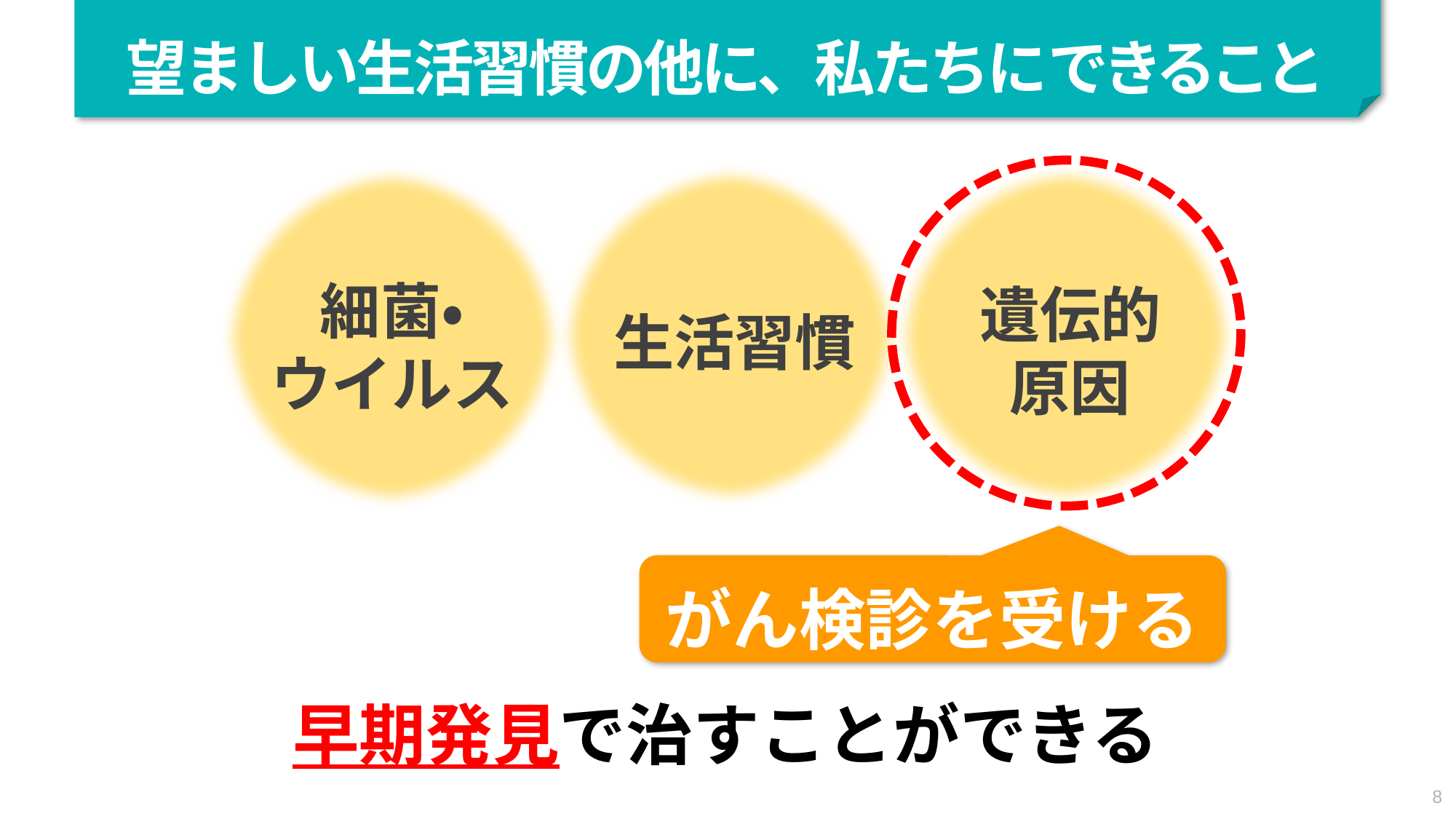

望ましい生活習慣の他に、私たちにできること

生活習慣

遺伝的
原因

細菌・
ウイルス
がん検診を受ける
早期発見で治すことができる
8